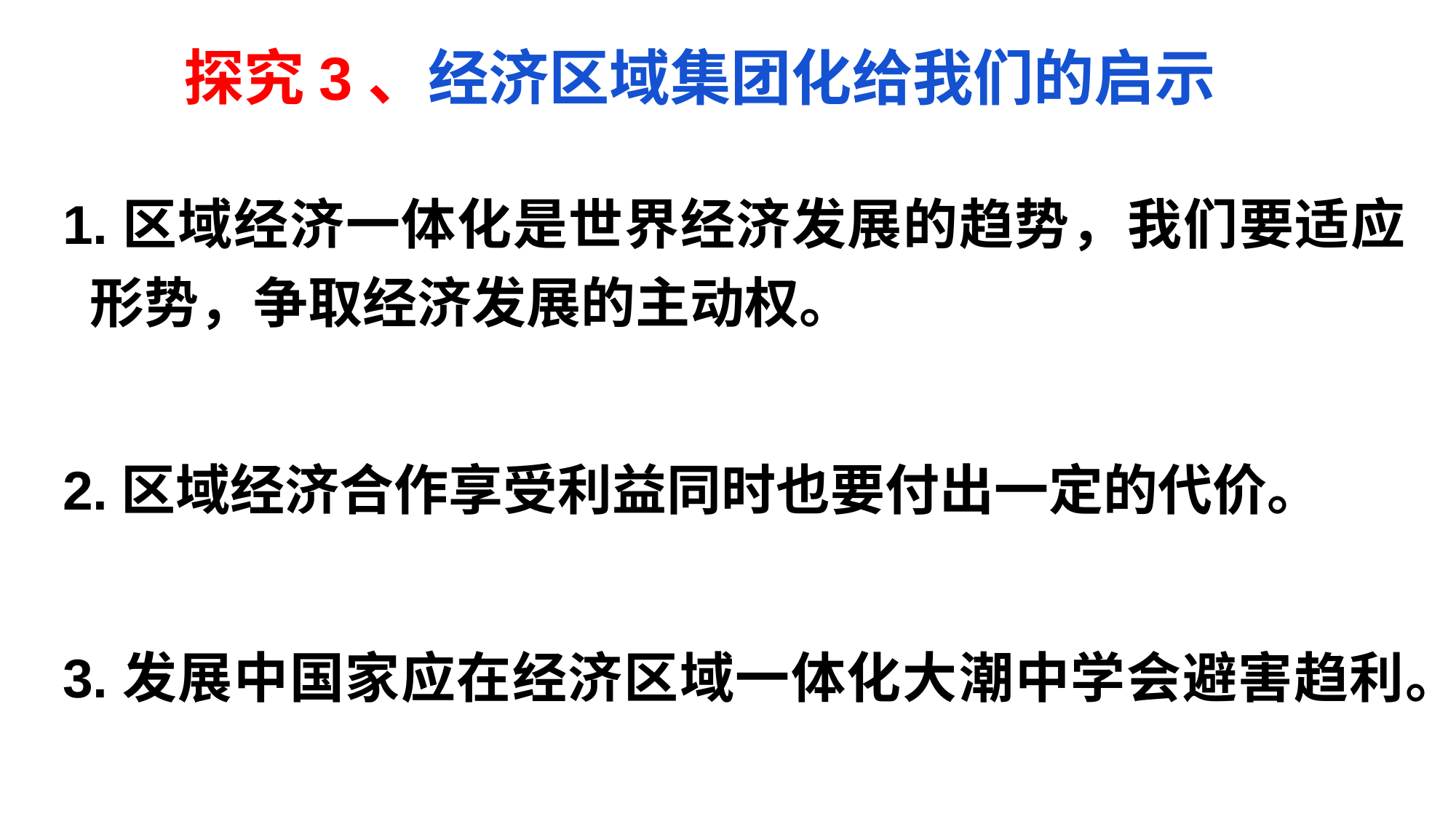

# 探究3、经济区域集团化给我们的启示
1.区域经济一体化是世界经济发展的趋势，我们要适应形势，争取经济发展的主动权。

2.区域经济合作享受利益同时也要付出一定的代价。

3.发展中国家应在经济区域一体化大潮中学会避害趋利。